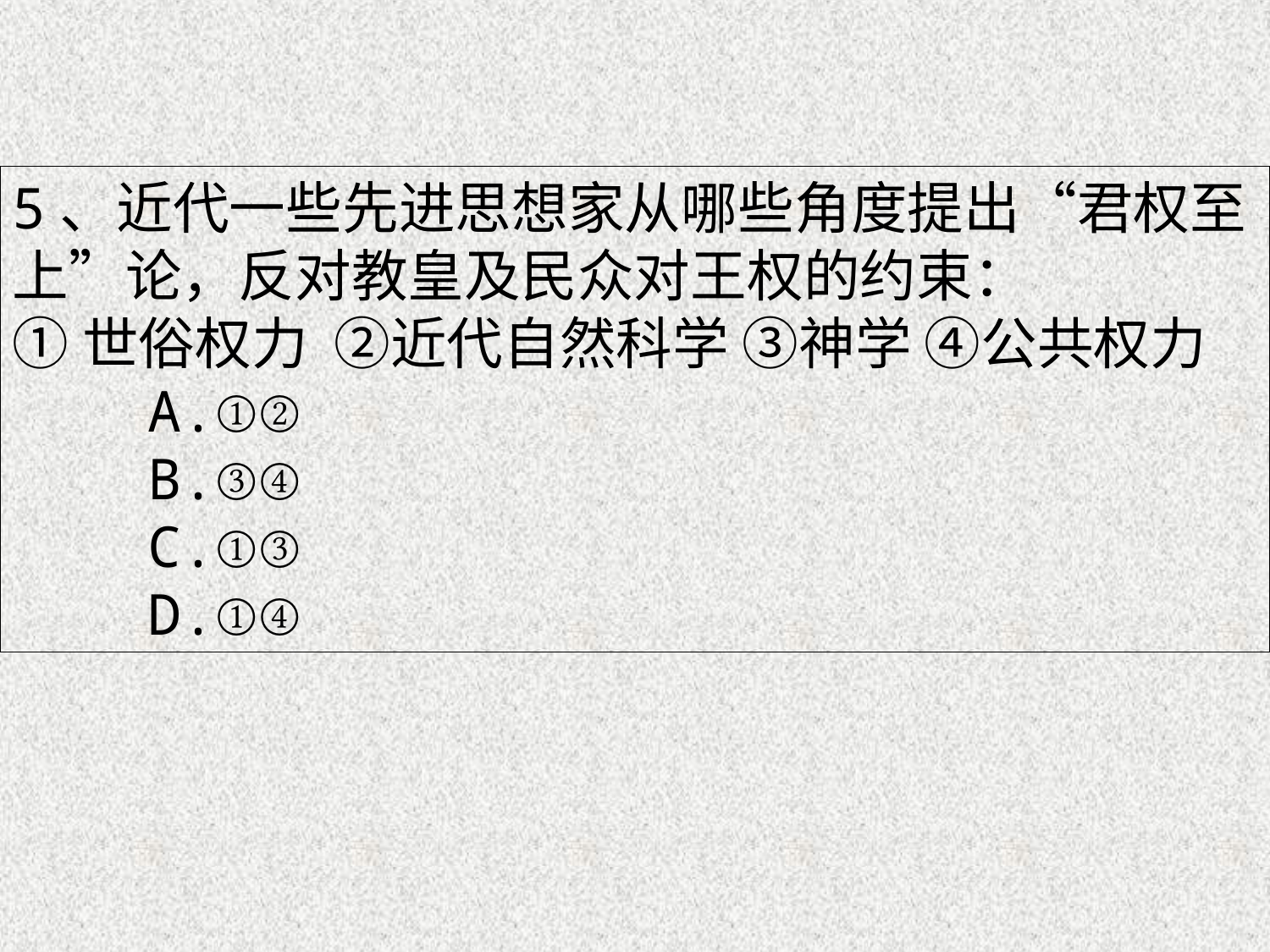

5、近代一些先进思想家从哪些角度提出“君权至上”论，反对教皇及民众对王权的约束：
①世俗权力  ②近代自然科学 ③神学 ④公共权力
    A.①②
    B.③④
    C.①③
    D.①④